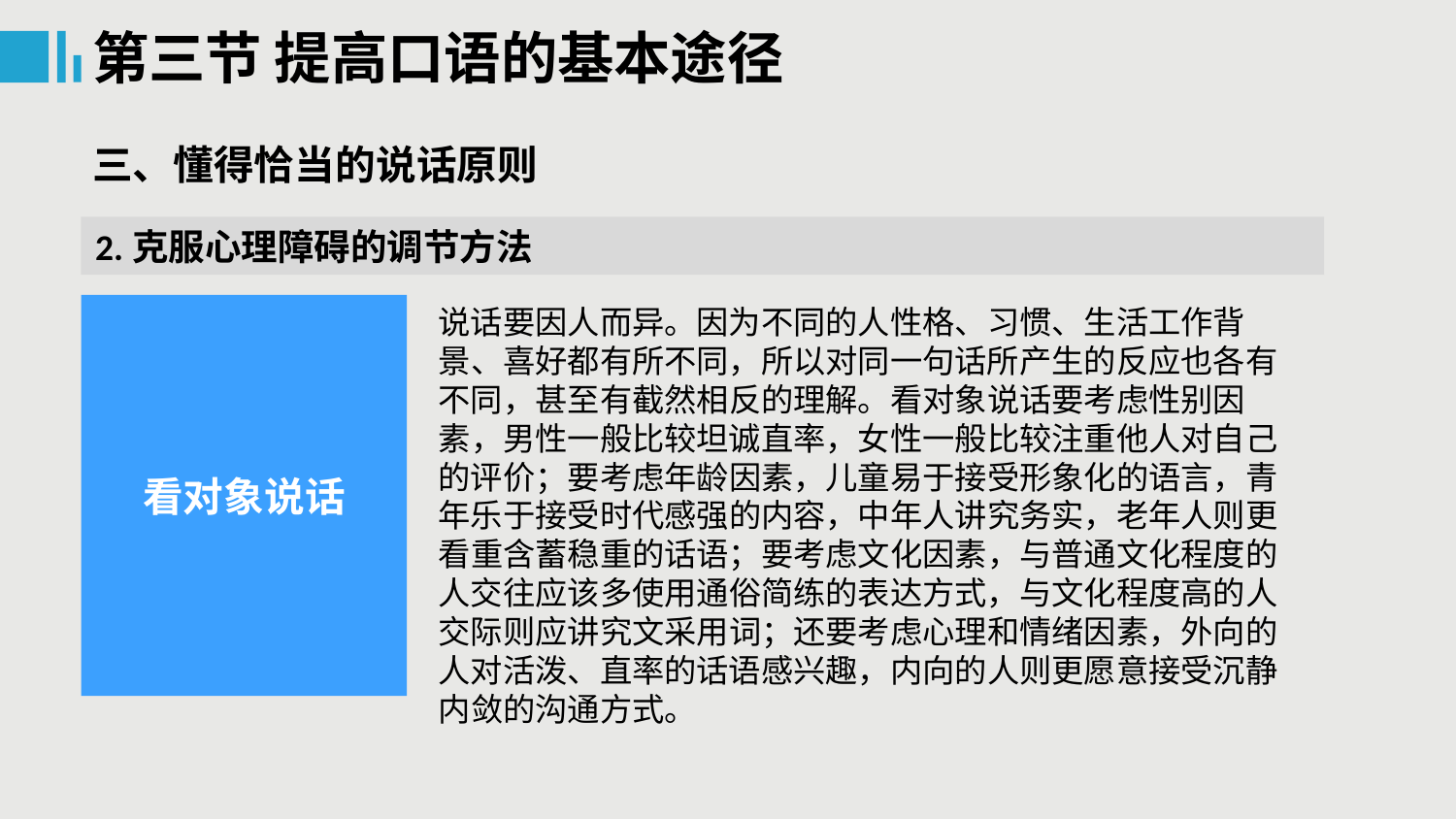

第三节 提高口语的基本途径

三、懂得恰当的说话原则
2.克服心理障碍的调节方法
看对象说话
说话要因人而异。因为不同的人性格、习惯、生活工作背景、喜好都有所不同，所以对同一句话所产生的反应也各有不同，甚至有截然相反的理解。看对象说话要考虑性别因素，男性一般比较坦诚直率，女性一般比较注重他人对自己的评价；要考虑年龄因素，儿童易于接受形象化的语言，青年乐于接受时代感强的内容，中年人讲究务实，老年人则更看重含蓄稳重的话语；要考虑文化因素，与普通文化程度的人交往应该多使用通俗简练的表达方式，与文化程度高的人交际则应讲究文采用词；还要考虑心理和情绪因素，外向的人对活泼、直率的话语感兴趣，内向的人则更愿意接受沉静内敛的沟通方式。